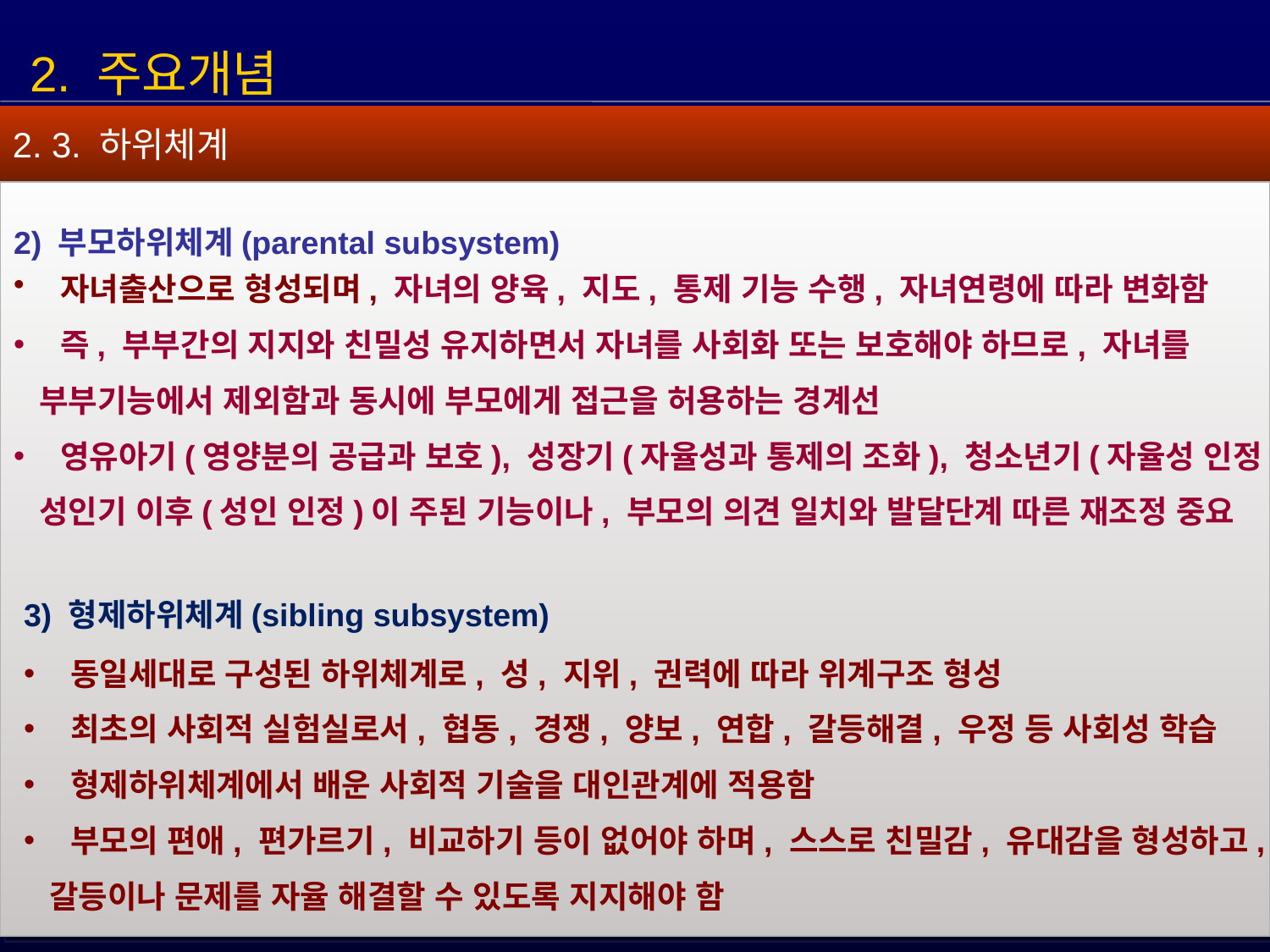

2. 주요개념

2. 3. 하위체계
2) 부모하위체계(parental subsystem)
 자녀출산으로 형성되며, 자녀의 양육, 지도, 통제 기능 수행, 자녀연령에 따라 변화함
 즉, 부부간의 지지와 친밀성 유지하면서 자녀를 사회화 또는 보호해야 하므로, 자녀를
  부부기능에서 제외함과 동시에 부모에게 접근을 허용하는 경계선
 영유아기(영양분의 공급과 보호), 성장기(자율성과 통제의 조화), 청소년기(자율성 인정),
  성인기 이후(성인 인정)이 주된 기능이나, 부모의 의견 일치와 발달단계 따른 재조정 중요

3) 형제하위체계(sibling subsystem)
 동일세대로 구성된 하위체계로, 성, 지위, 권력에 따라 위계구조 형성
 최초의 사회적 실험실로서, 협동, 경쟁, 양보, 연합, 갈등해결, 우정 등 사회성 학습
 형제하위체계에서 배운 사회적 기술을 대인관계에 적용함
 부모의 편애, 편가르기, 비교하기 등이 없어야 하며, 스스로 친밀감, 유대감을 형성하고,
  갈등이나 문제를 자율 해결할 수 있도록 지지해야 함